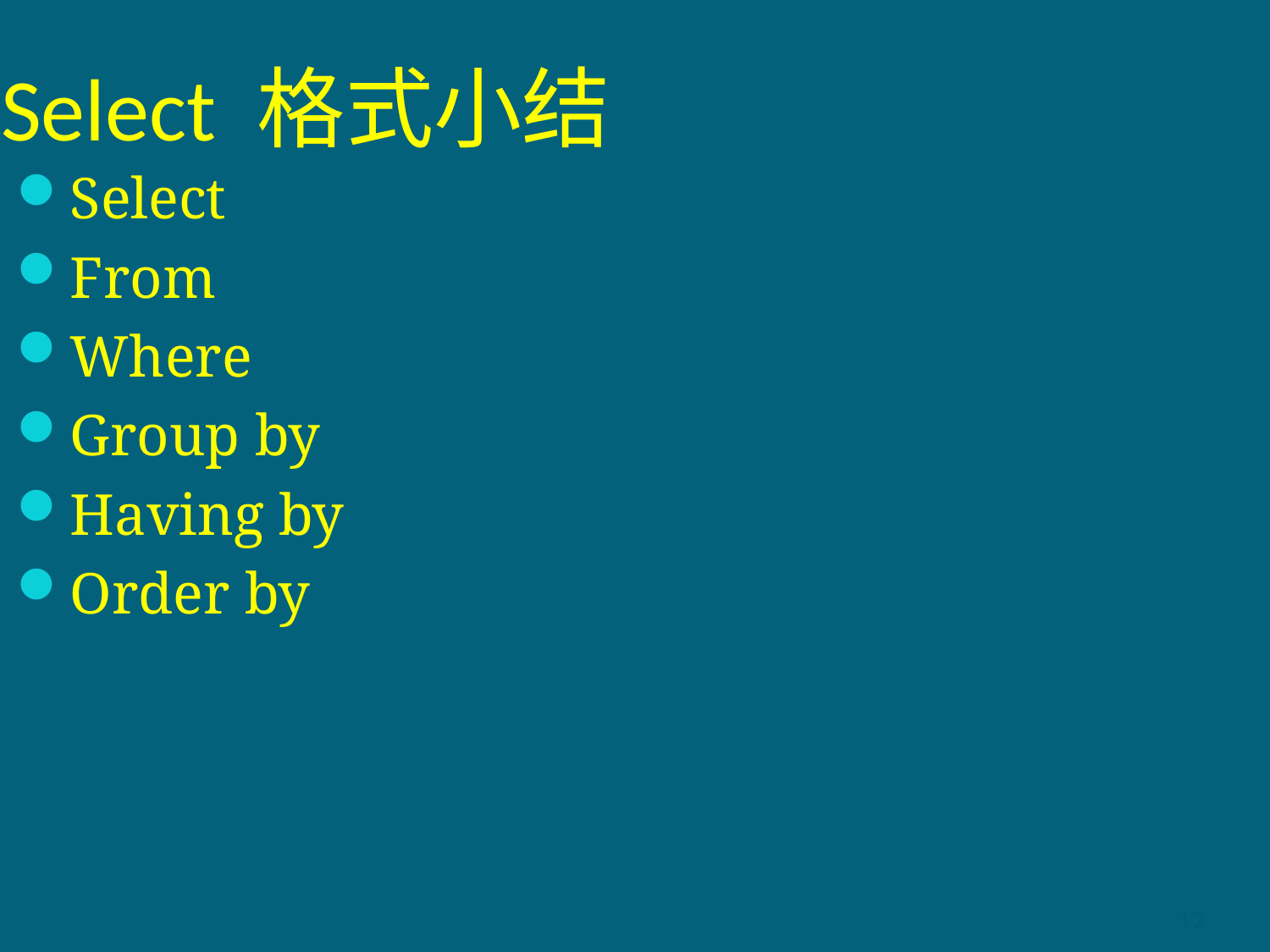

# Select 格式小结
Select
From
Where
Group by
Having by
Order by

12